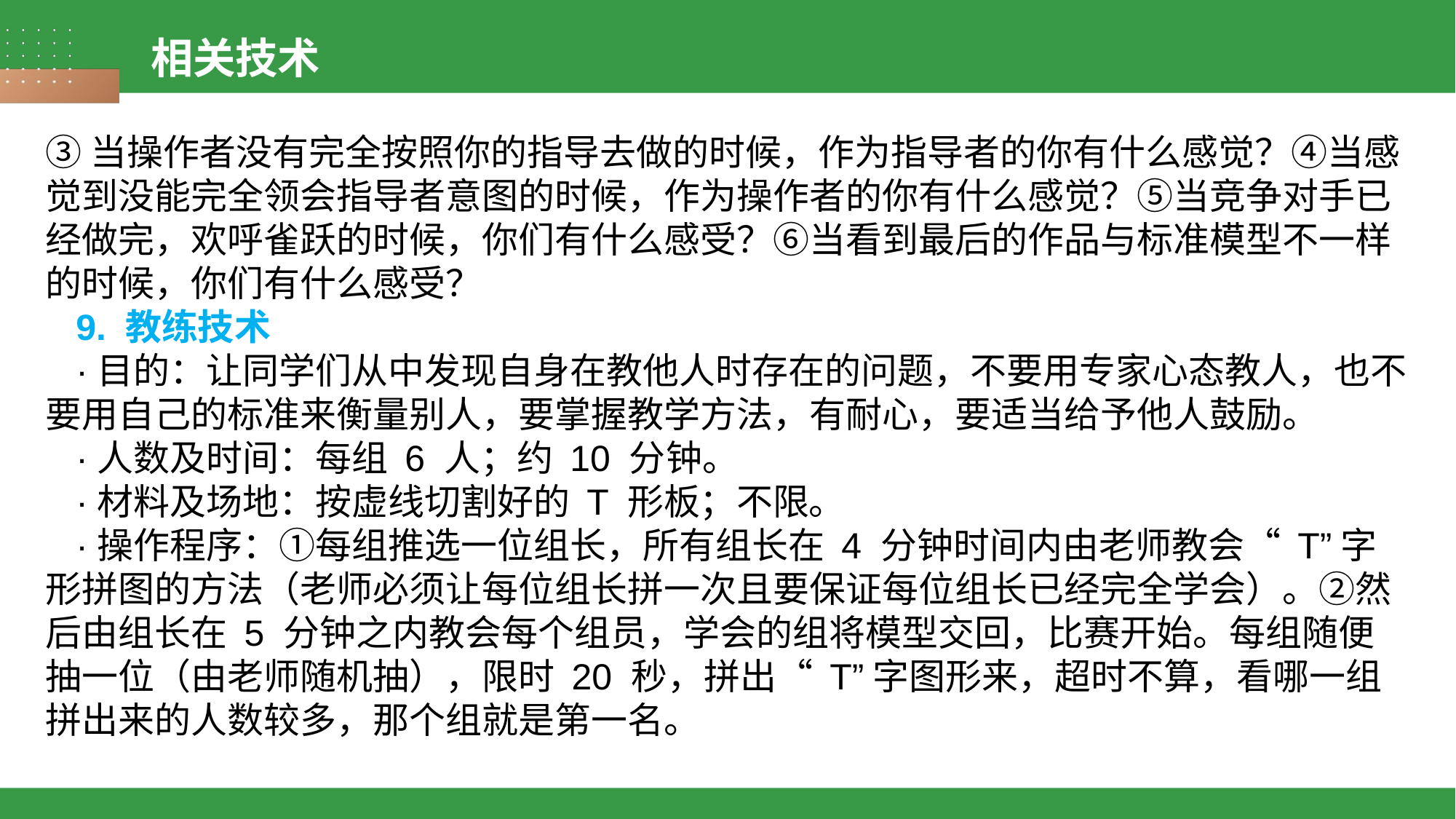

相关技术
③当操作者没有完全按照你的指导去做的时候，作为指导者的你有什么感觉？④当感觉到没能完全领会指导者意图的时候，作为操作者的你有什么感觉？⑤当竞争对手已经做完，欢呼雀跃的时候，你们有什么感受？⑥当看到最后的作品与标准模型不一样的时候，你们有什么感受？
   9. 教练技术
   ·目的：让同学们从中发现自身在教他人时存在的问题，不要用专家心态教人，也不要用自己的标准来衡量别人，要掌握教学方法，有耐心，要适当给予他人鼓励。
   ·人数及时间：每组 6 人；约 10 分钟。
   ·材料及场地：按虚线切割好的 T 形板；不限。
   ·操作程序：①每组推选一位组长，所有组长在 4 分钟时间内由老师教会“ T”字形拼图的方法（老师必须让每位组长拼一次且要保证每位组长已经完全学会）。②然后由组长在 5 分钟之内教会每个组员，学会的组将模型交回，比赛开始。每组随便抽一位（由老师随机抽），限时 20 秒，拼出“ T”字图形来，超时不算，看哪一组拼出来的人数较多，那个组就是第一名。